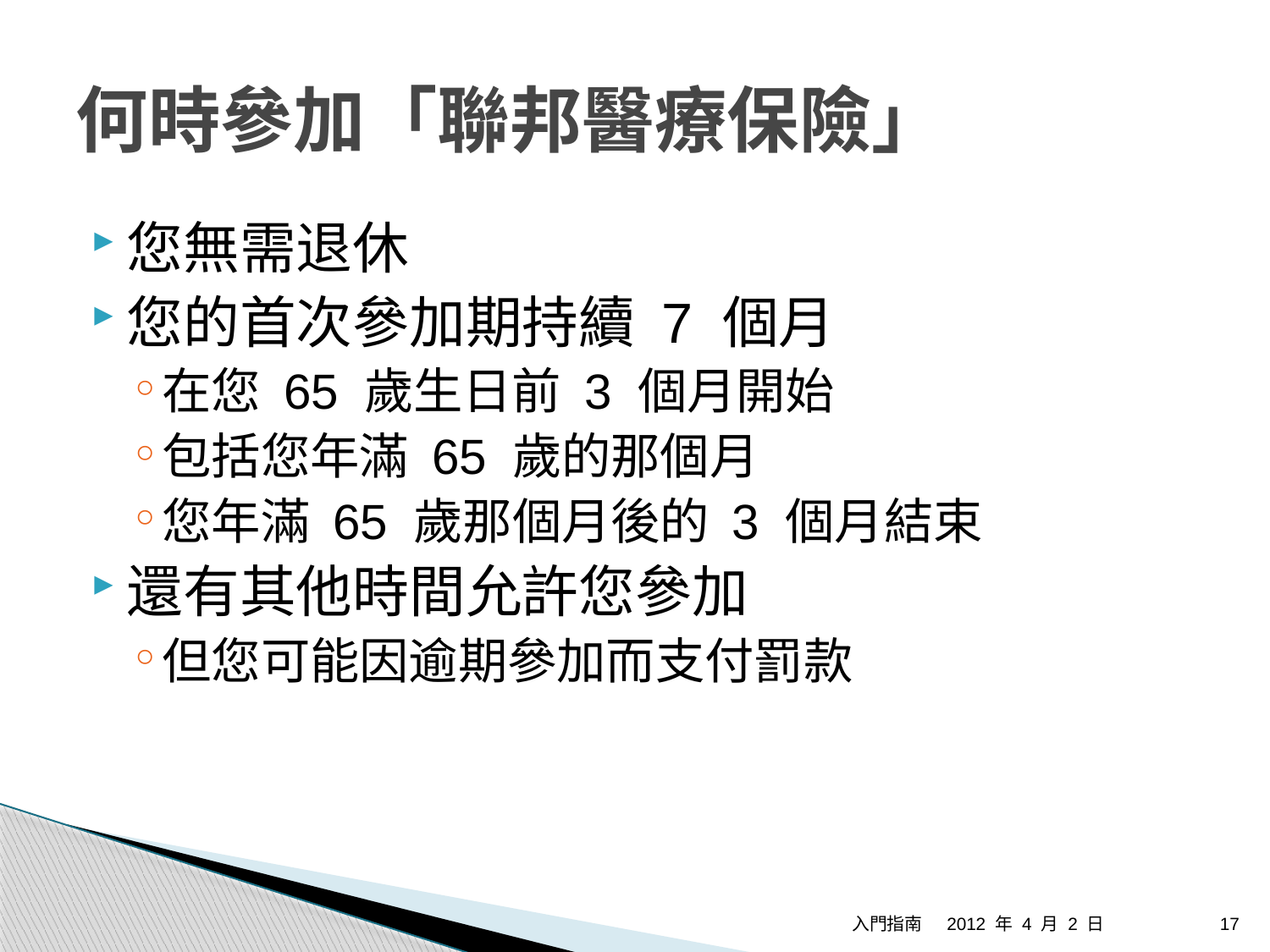

# 何時參加「聯邦醫療保險」
您無需退休
您的首次參加期持續 7 個月
在您 65 歲生日前 3 個月開始
包括您年滿 65 歲的那個月
您年滿 65 歲那個月後的 3 個月結束
還有其他時間允許您參加
但您可能因逾期參加而支付罰款

入門指南
2012 年 4 月 2 日
17